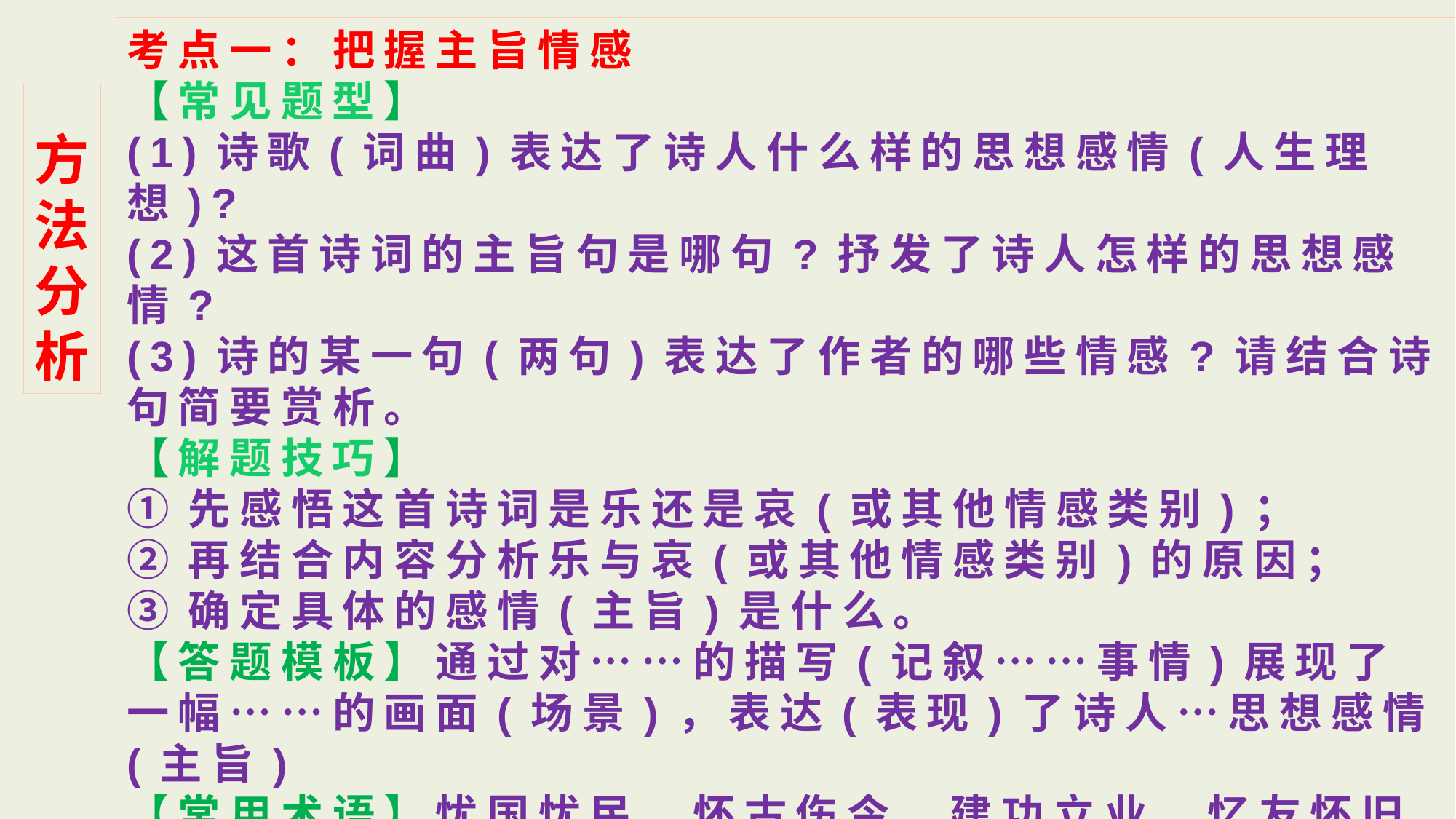

考点一：把握主旨情感
【常见题型】
(1)诗歌(词曲)表达了诗人什么样的思想感情(人生理想)?
(2)这首诗词的主旨句是哪句?抒发了诗人怎样的思想感情?
(3)诗的某一句(两句)表达了作者的哪些情感?请结合诗句简要赏析。
【解题技巧】
①先感悟这首诗词是乐还是哀(或其他情感类别)；
②再结合内容分析乐与哀(或其他情感类别)的原因；
③确定具体的感情(主旨)是什么。
【答题模板】通过对……的描写(记叙……事情)展现了一幅……的画面(场景)，表达(表现)了诗人…思想感情(主旨)
【常用术语】忧国忧民、怀古伤今、建功立业、忆友怀旧思亲怀乡、寄情山水、怀才不遇、蔑视权贵、相知相惜、离情别恨……
  方法分析